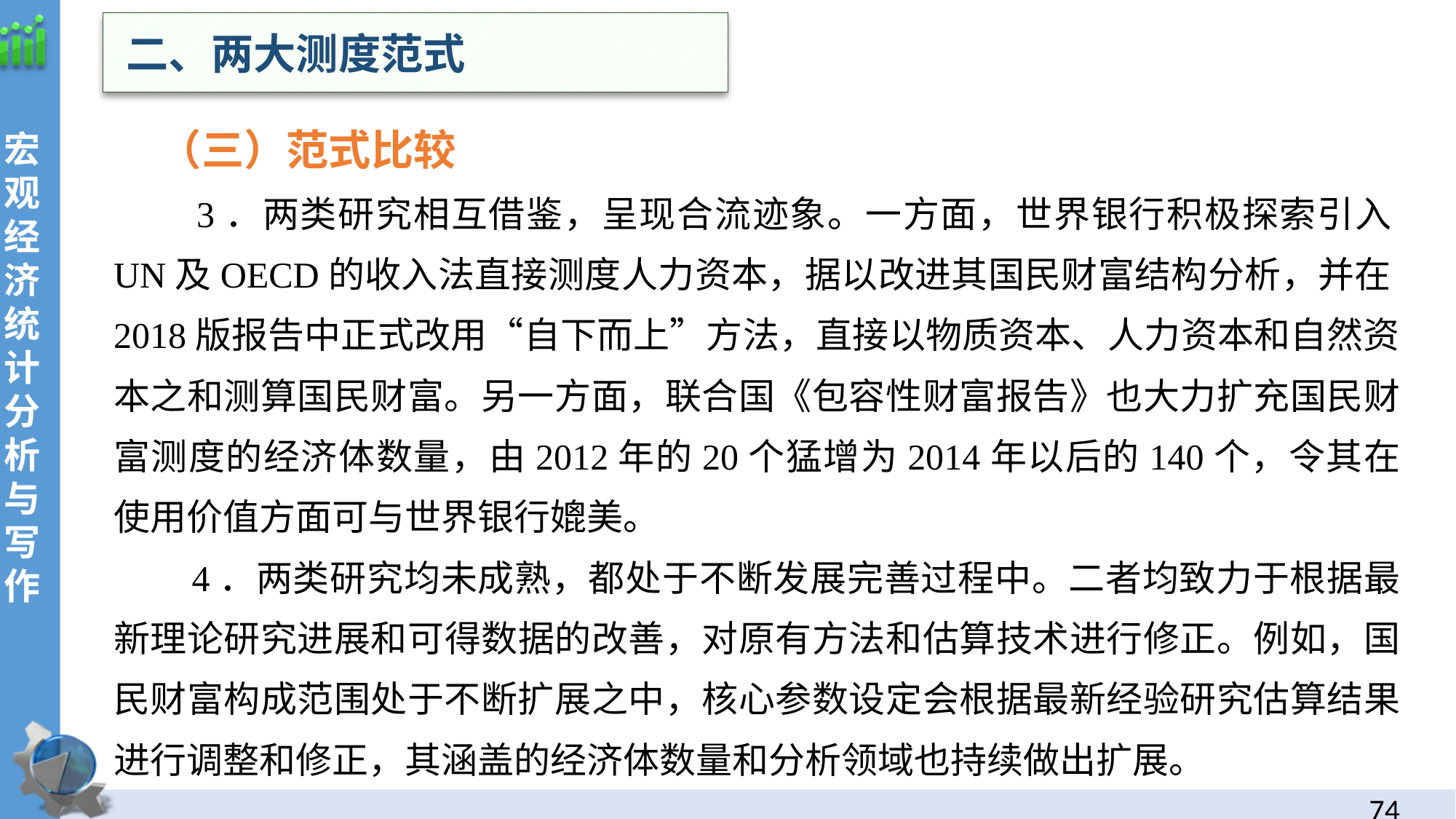

二、两大测度范式
 （三）范式比较
     3．两类研究相互借鉴，呈现合流迹象。一方面，世界银行积极探索引入UN及OECD的收入法直接测度人力资本，据以改进其国民财富结构分析，并在2018版报告中正式改用“自下而上”方法，直接以物质资本、人力资本和自然资本之和测算国民财富。另一方面，联合国《包容性财富报告》也大力扩充国民财富测度的经济体数量，由2012年的20个猛增为2014年以后的140个，令其在使用价值方面可与世界银行媲美。
     4．两类研究均未成熟，都处于不断发展完善过程中。二者均致力于根据最新理论研究进展和可得数据的改善，对原有方法和估算技术进行修正。例如，国民财富构成范围处于不断扩展之中，核心参数设定会根据最新经验研究估算结果进行调整和修正，其涵盖的经济体数量和分析领域也持续做出扩展。

74